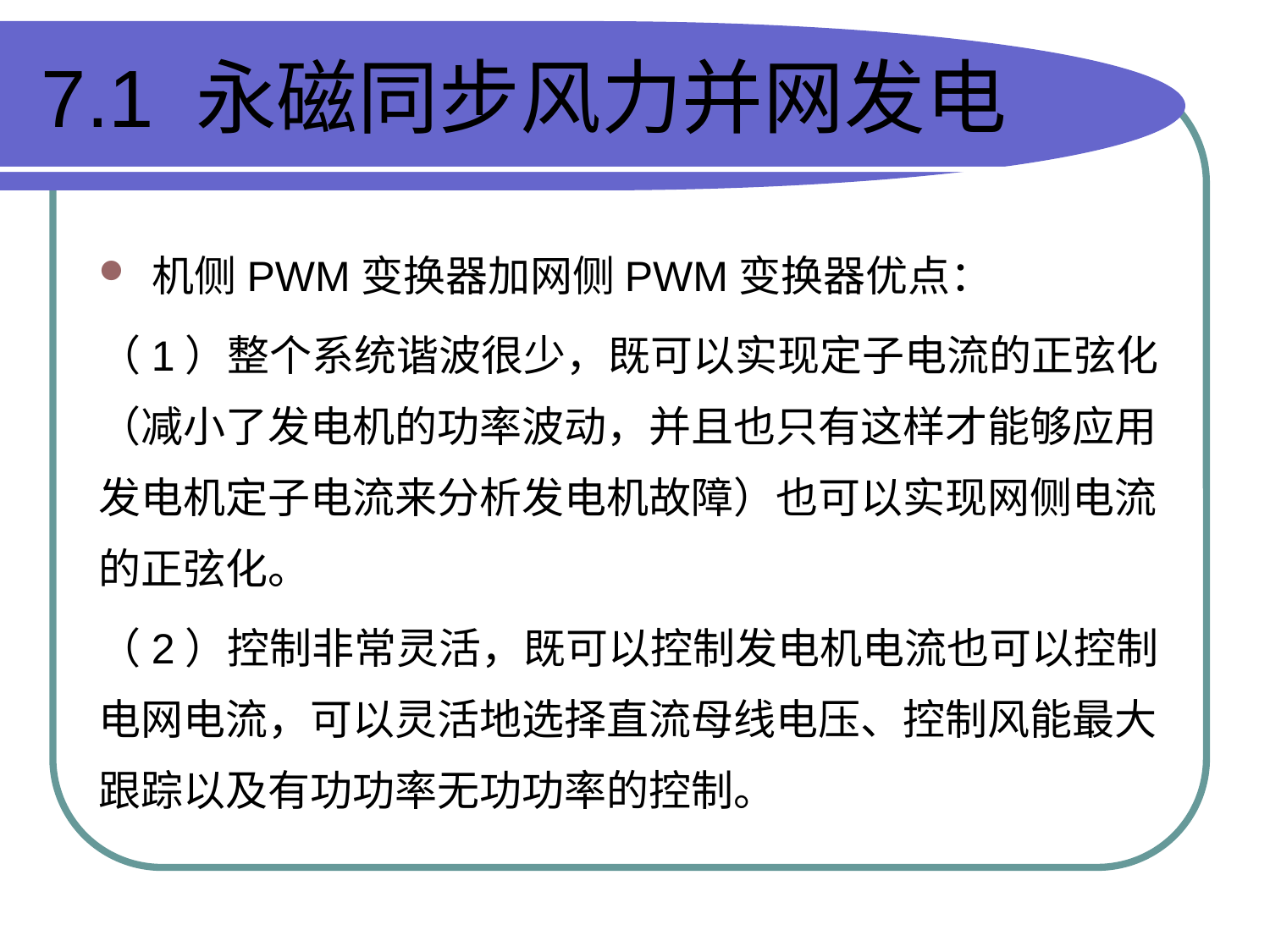

# 7.1 永磁同步风力并网发电
机侧PWM变换器加网侧PWM变换器优点：
（1）整个系统谐波很少，既可以实现定子电流的正弦化（减小了发电机的功率波动，并且也只有这样才能够应用发电机定子电流来分析发电机故障）也可以实现网侧电流的正弦化。
（2）控制非常灵活，既可以控制发电机电流也可以控制电网电流，可以灵活地选择直流母线电压、控制风能最大跟踪以及有功功率无功功率的控制。
145